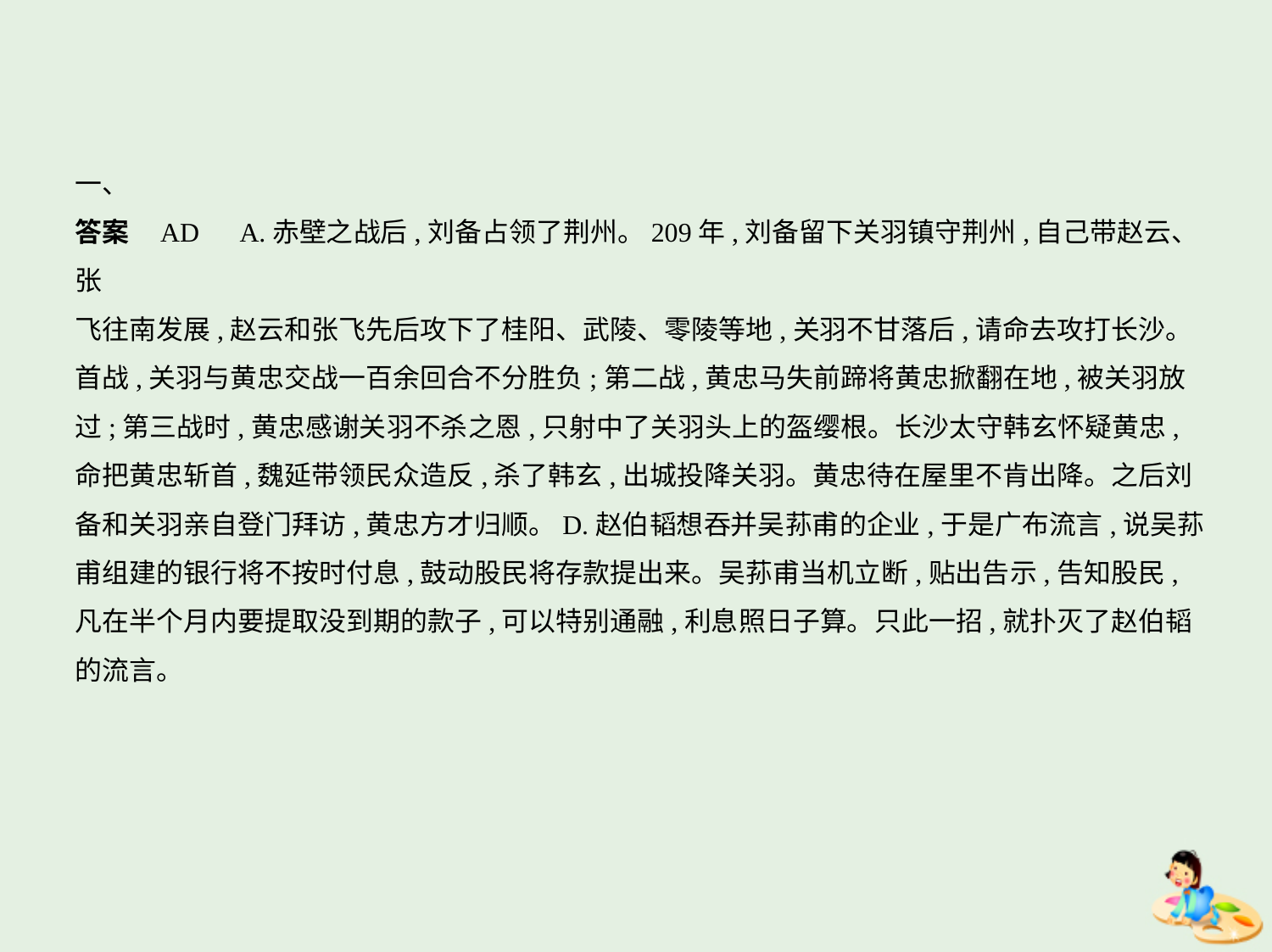

一、
答案    AD　A.赤壁之战后,刘备占领了荆州。209年,刘备留下关羽镇守荆州,自己带赵云、张
飞往南发展,赵云和张飞先后攻下了桂阳、武陵、零陵等地,关羽不甘落后,请命去攻打长沙。
首战,关羽与黄忠交战一百余回合不分胜负;第二战,黄忠马失前蹄将黄忠掀翻在地,被关羽放
过;第三战时,黄忠感谢关羽不杀之恩,只射中了关羽头上的盔缨根。长沙太守韩玄怀疑黄忠,
命把黄忠斩首,魏延带领民众造反,杀了韩玄,出城投降关羽。黄忠待在屋里不肯出降。之后刘
备和关羽亲自登门拜访,黄忠方才归顺。D.赵伯韬想吞并吴荪甫的企业,于是广布流言,说吴荪
甫组建的银行将不按时付息,鼓动股民将存款提出来。吴荪甫当机立断,贴出告示,告知股民,
凡在半个月内要提取没到期的款子,可以特别通融,利息照日子算。只此一招,就扑灭了赵伯韬
的流言。